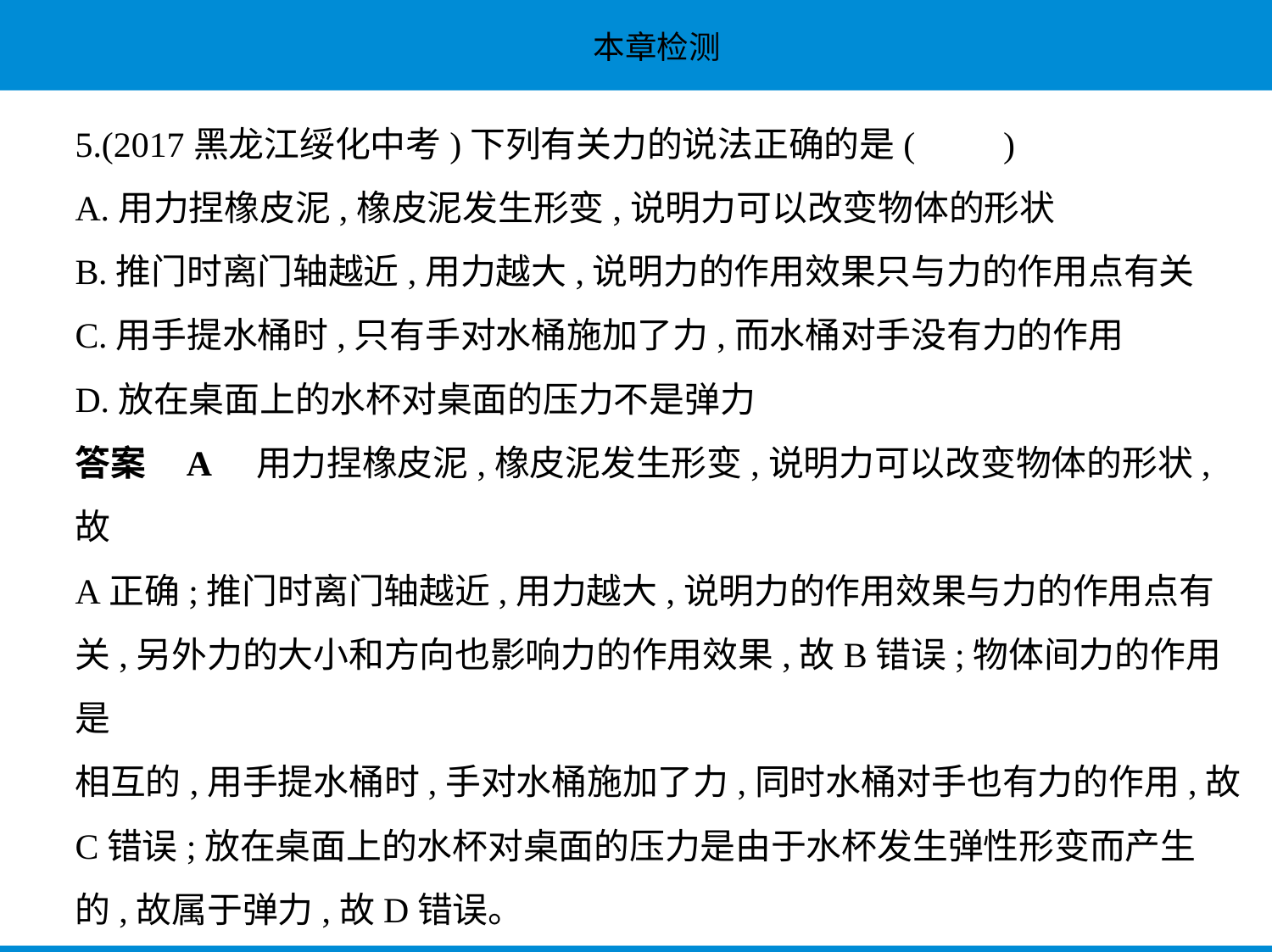

5.(2017黑龙江绥化中考)下列有关力的说法正确的是(　　)
A.用力捏橡皮泥,橡皮泥发生形变,说明力可以改变物体的形状
B.推门时离门轴越近,用力越大,说明力的作用效果只与力的作用点有关
C.用手提水桶时,只有手对水桶施加了力,而水桶对手没有力的作用
D.放在桌面上的水杯对桌面的压力不是弹力
答案    A　用力捏橡皮泥,橡皮泥发生形变,说明力可以改变物体的形状,故
A正确;推门时离门轴越近,用力越大,说明力的作用效果与力的作用点有
关,另外力的大小和方向也影响力的作用效果,故B错误;物体间力的作用是
相互的,用手提水桶时,手对水桶施加了力,同时水桶对手也有力的作用,故
C错误;放在桌面上的水杯对桌面的压力是由于水杯发生弹性形变而产生
的,故属于弹力,故D错误。